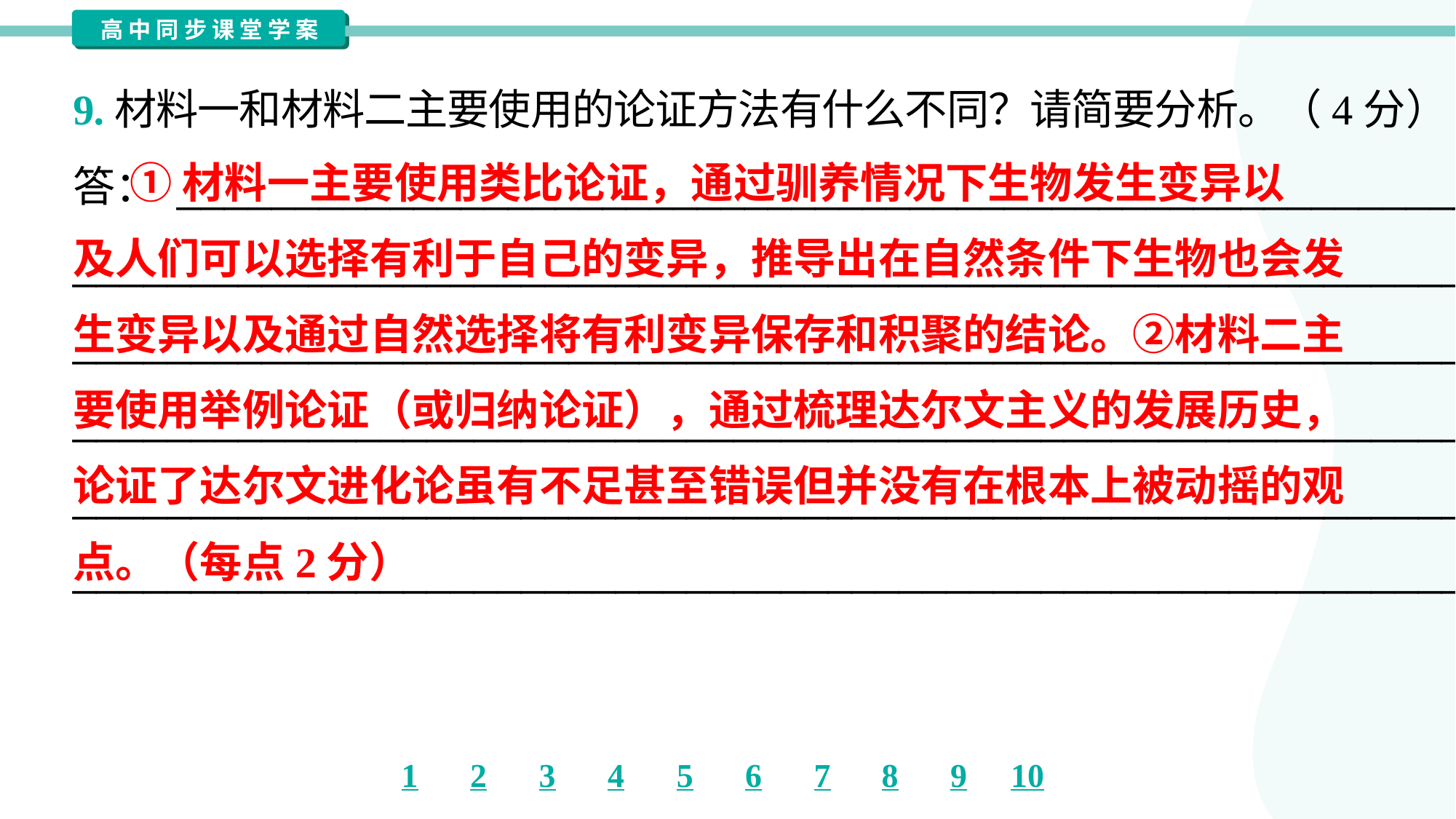

9.材料一和材料二主要使用的论证方法有什么不同？请简要分析。（4分）
答： ________________________________________________________
_____________________________________________________________
_____________________________________________________________
_____________________________________________________________
_____________________________________________________________
_____________________________________________________________
      ①材料一主要使用类比论证，通过驯养情况下生物发生变异以
及人们可以选择有利于自己的变异，推导出在自然条件下生物也会发
生变异以及通过自然选择将有利变异保存和积聚的结论。②材料二主
要使用举例论证（或归纳论证），通过梳理达尔文主义的发展历史，
论证了达尔文进化论虽有不足甚至错误但并没有在根本上被动摇的观
点。（每点2分）